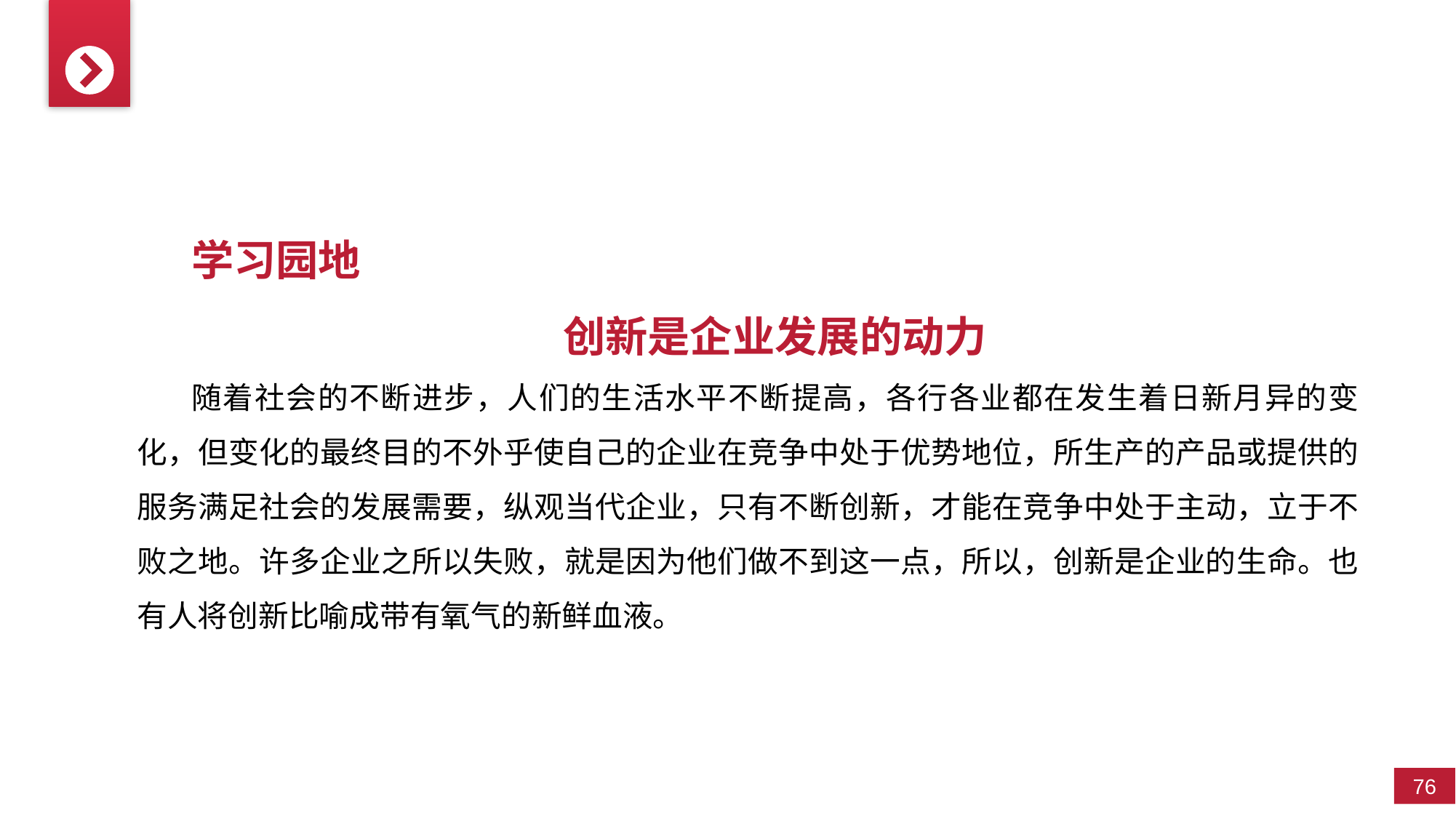

学习园地
创新是企业发展的动力
随着社会的不断进步，人们的生活水平不断提高，各行各业都在发生着日新月异的变化，但变化的最终目的不外乎使自己的企业在竞争中处于优势地位，所生产的产品或提供的服务满足社会的发展需要，纵观当代企业，只有不断创新，才能在竞争中处于主动，立于不败之地。许多企业之所以失败，就是因为他们做不到这一点，所以，创新是企业的生命。也有人将创新比喻成带有氧气的新鲜血液。